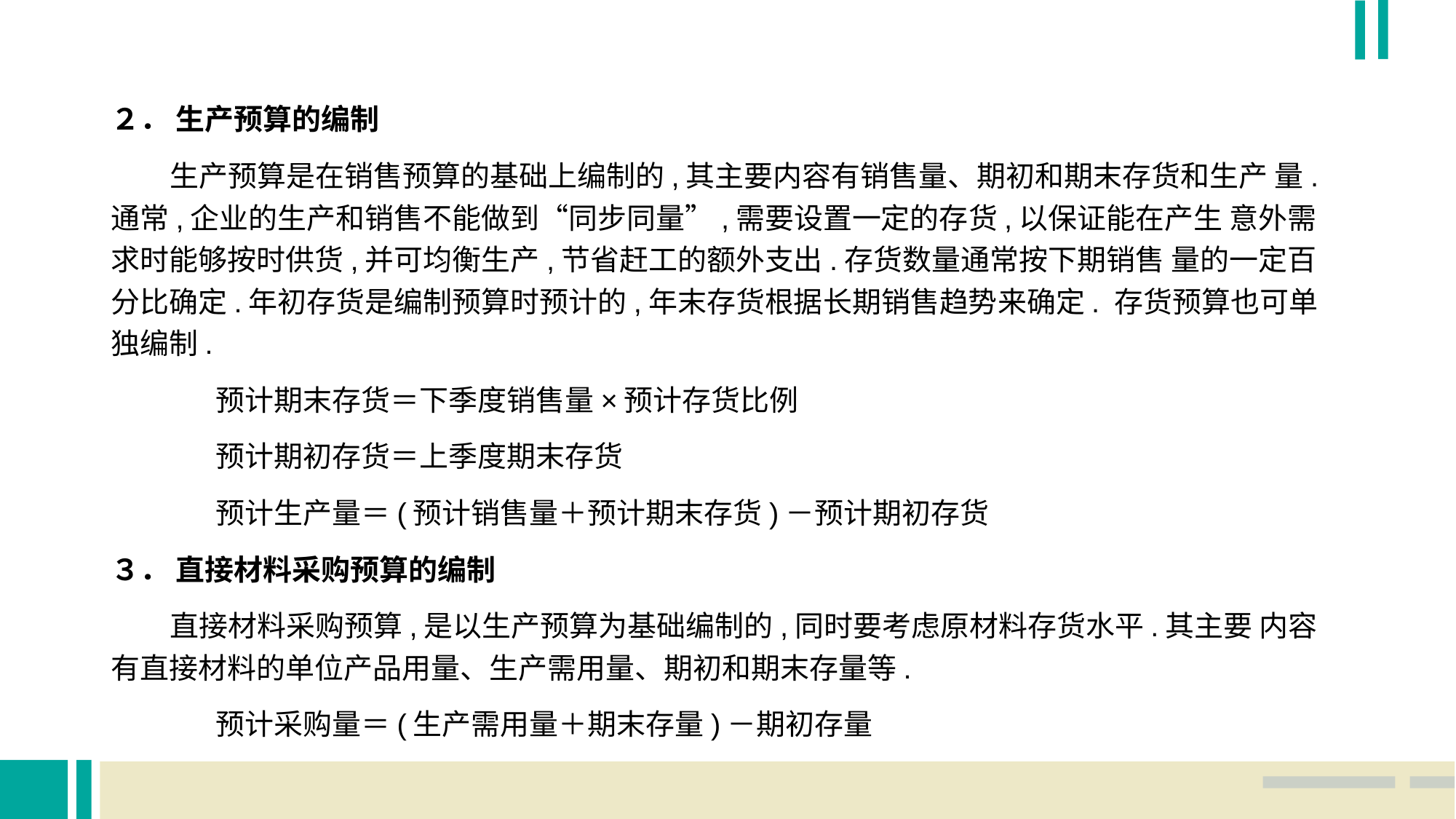

２． 生产预算的编制
        生产预算是在销售预算的基础上编制的,其主要内容有销售量、期初和期末存货和生产 量. 通常,企业的生产和销售不能做到“同步同量”,需要设置一定的存货,以保证能在产生 意外需求时能够按时供货,并可均衡生产,节省赶工的额外支出.存货数量通常按下期销售 量的一定百分比确定.年初存货是编制预算时预计的,年末存货根据长期销售趋势来确定. 存货预算也可单独编制.
		预计期末存货＝下季度销售量×预计存货比例
		预计期初存货＝上季度期末存货
		预计生产量＝(预计销售量＋预计期末存货)－预计期初存货
３． 直接材料采购预算的编制
        直接材料采购预算,是以生产预算为基础编制的,同时要考虑原材料存货水平.其主要 内容有直接材料的单位产品用量、生产需用量、期初和期末存量等.
		预计采购量＝(生产需用量＋期末存量)－期初存量